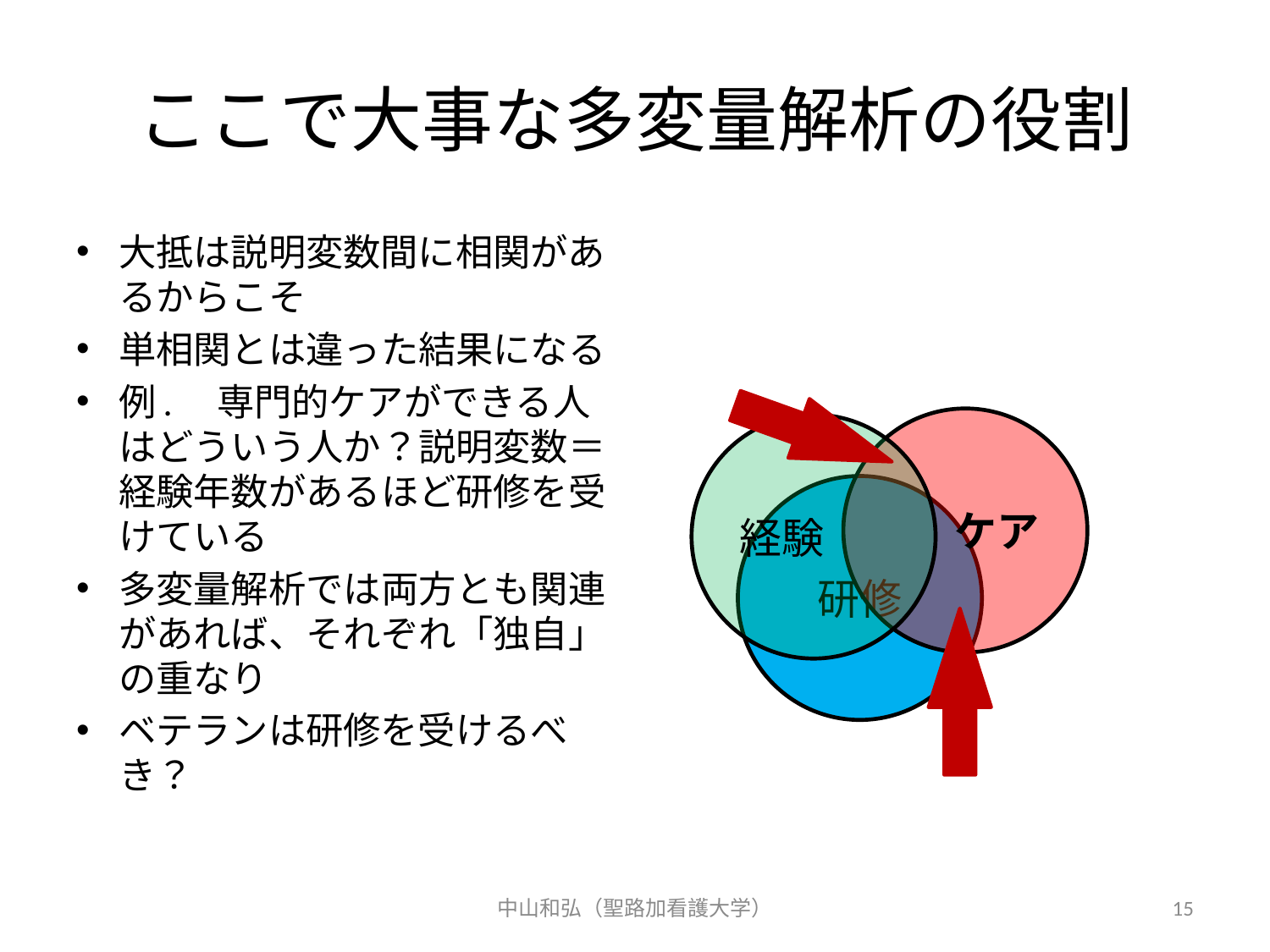

# ここで大事な多変量解析の役割
大抵は説明変数間に相関があるからこそ
単相関とは違った結果になる
例.　専門的ケアができる人はどういう人か？説明変数＝経験年数があるほど研修を受けている
多変量解析では両方とも関連があれば、それぞれ「独自」の重なり
ベテランは研修を受けるべき？

ケア
経験
研修

中山和弘（聖路加看護大学）
15